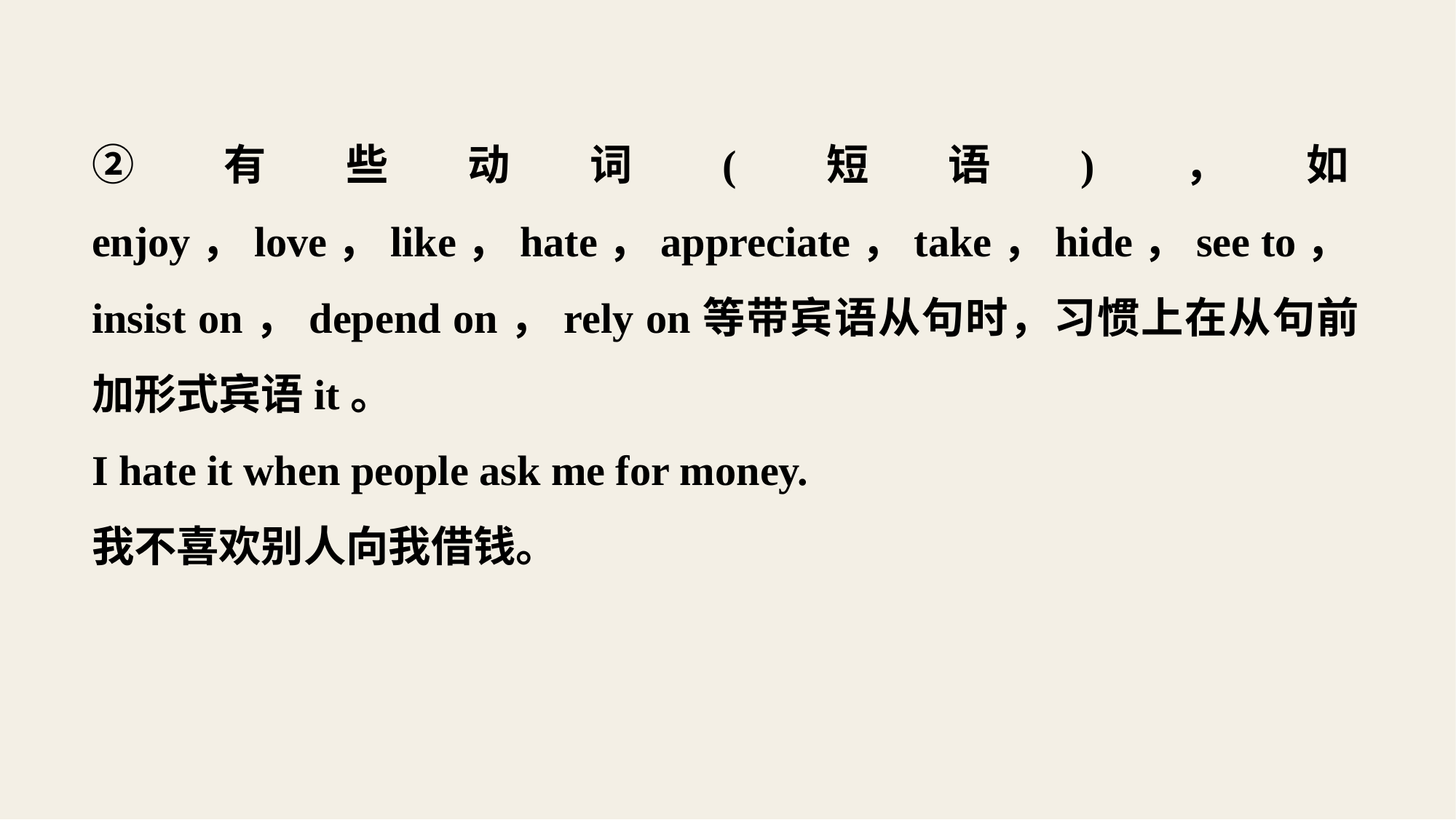

②有些动词(短语)，如enjoy，love，like，hate，appreciate，take，hide，see to，insist on，depend on，rely on等带宾语从句时，习惯上在从句前加形式宾语it。
I hate it when people ask me for money.
我不喜欢别人向我借钱。